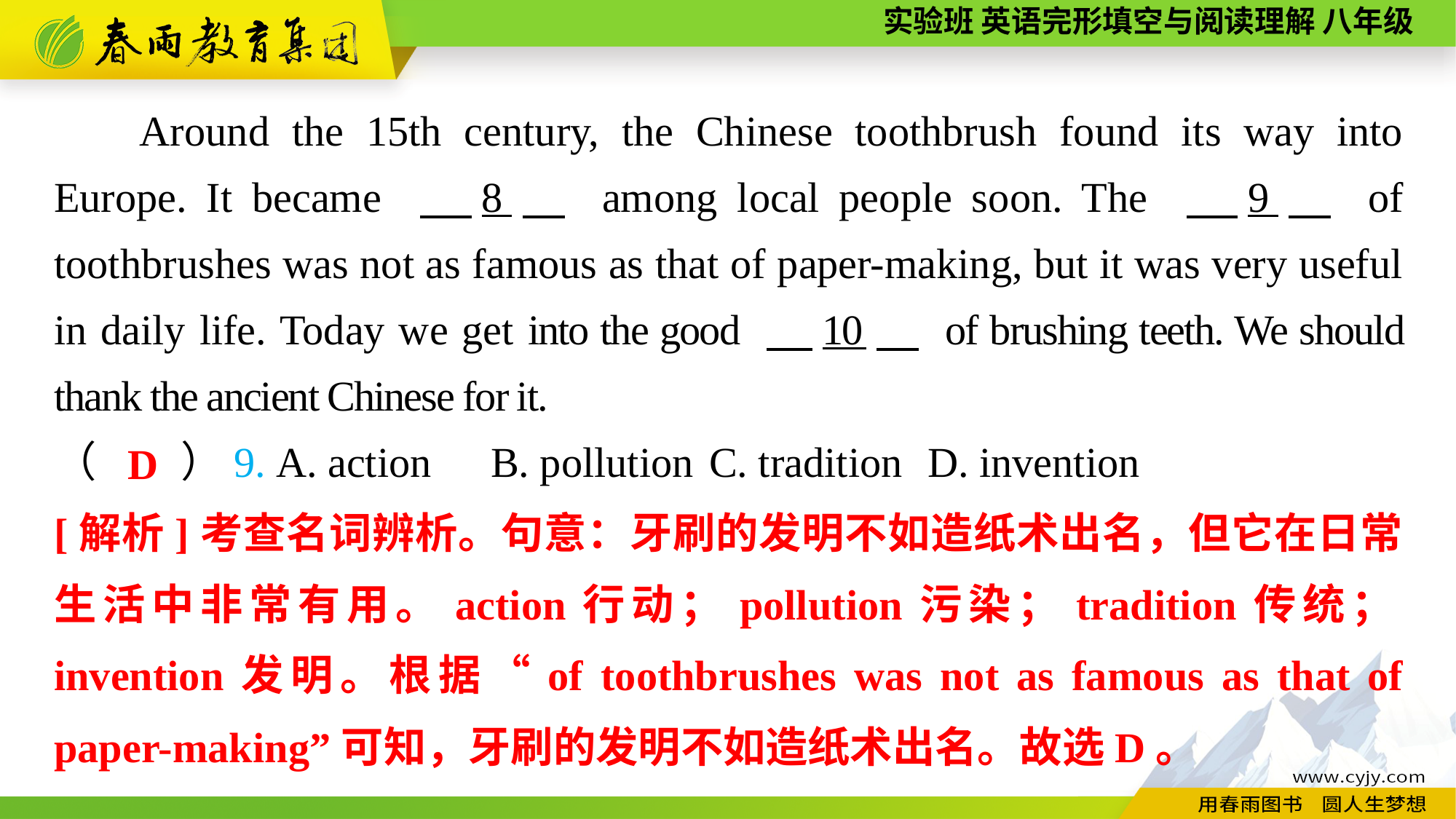

Around the 15th century, the Chinese toothbrush found its way into Europe. It became 　8　 among local people soon. The 　9　 of toothbrushes was not as famous as that of paper-making, but it was very useful in daily life. Today we get into the good 　10　 of brushing teeth. We should thank the ancient Chinese for it.
（　　）9. A. action	B. pollution	C. tradition	D. invention
D
[解析]考查名词辨析。句意：牙刷的发明不如造纸术出名，但它在日常生活中非常有用。action行动；pollution污染；tradition传统；invention发明。根据“of toothbrushes was not as famous as that of paper-making”可知，牙刷的发明不如造纸术出名。故选D。